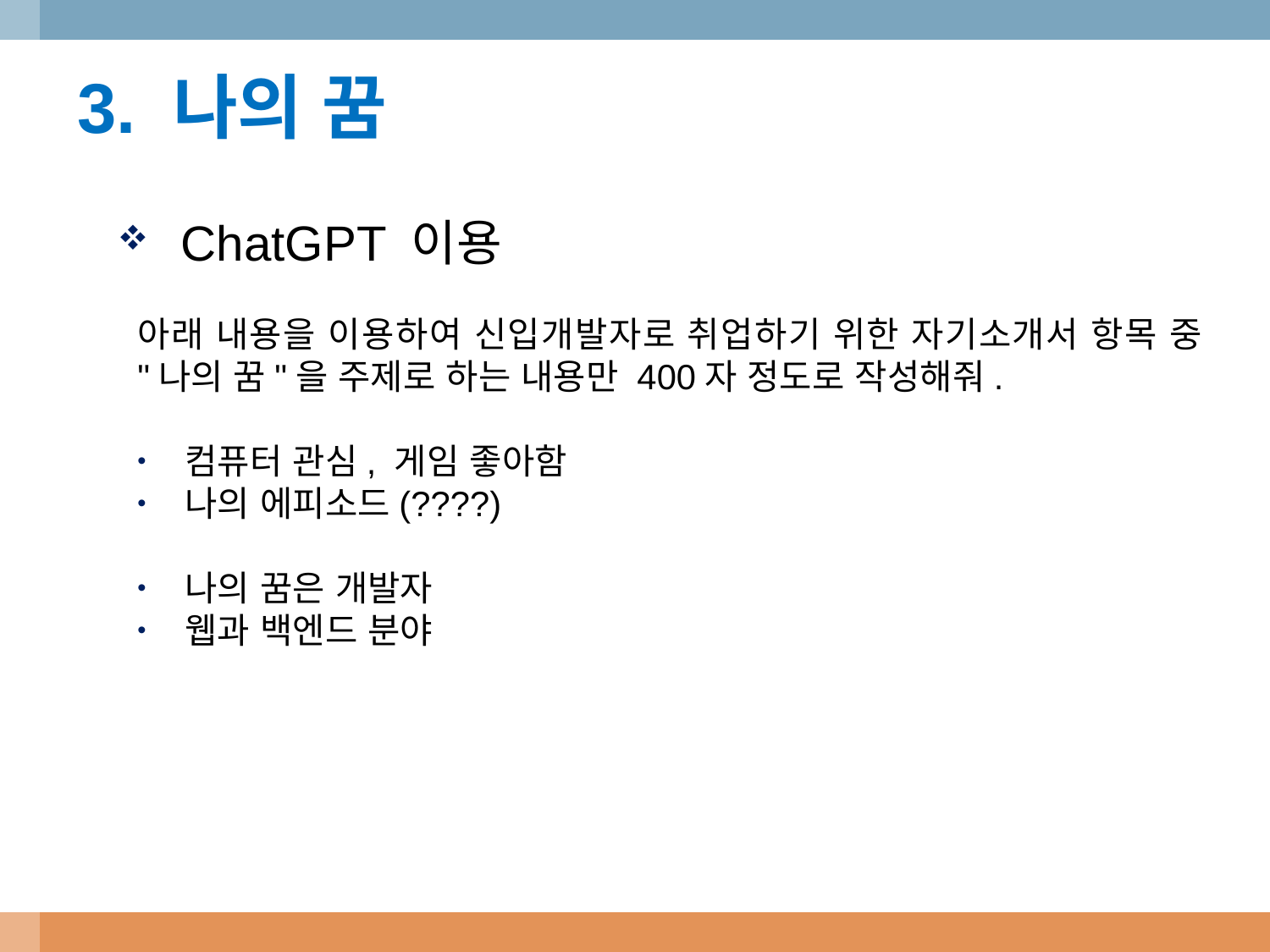

3. 나의 꿈
ChatGPT 이용
아래 내용을 이용하여 신입개발자로 취업하기 위한 자기소개서 항목 중 "나의 꿈"을 주제로 하는 내용만 400자 정도로 작성해줘.

컴퓨터 관심, 게임 좋아함
나의 에피소드(????)

나의 꿈은 개발자
웹과 백엔드 분야